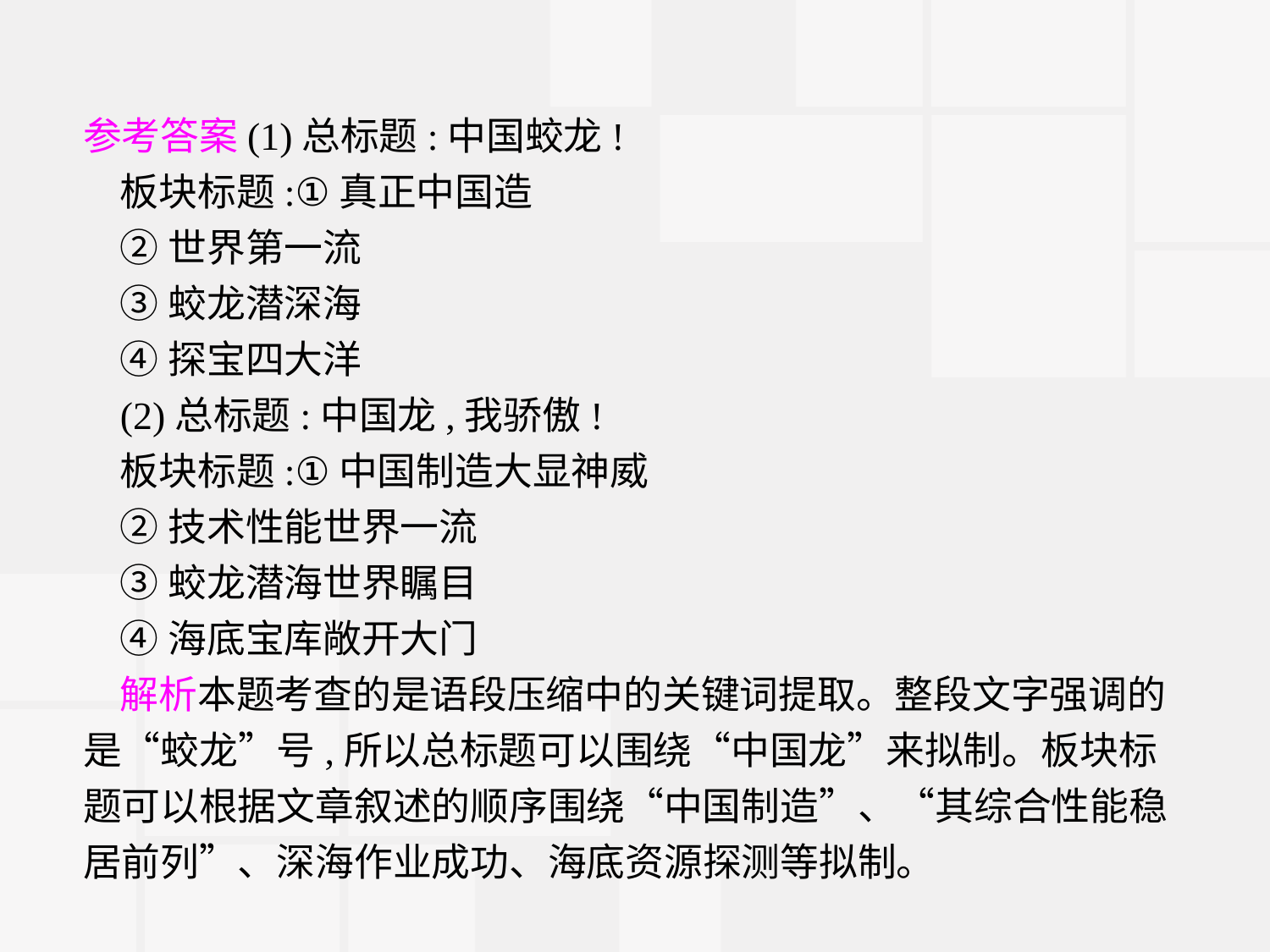

参考答案(1)总标题:中国蛟龙!
板块标题:①真正中国造
②世界第一流
③蛟龙潜深海
④探宝四大洋
(2)总标题:中国龙,我骄傲!
板块标题:①中国制造大显神威
②技术性能世界一流
③蛟龙潜海世界瞩目
④海底宝库敞开大门
解析本题考查的是语段压缩中的关键词提取。整段文字强调的是“蛟龙”号,所以总标题可以围绕“中国龙”来拟制。板块标题可以根据文章叙述的顺序围绕“中国制造”、“其综合性能稳居前列”、深海作业成功、海底资源探测等拟制。